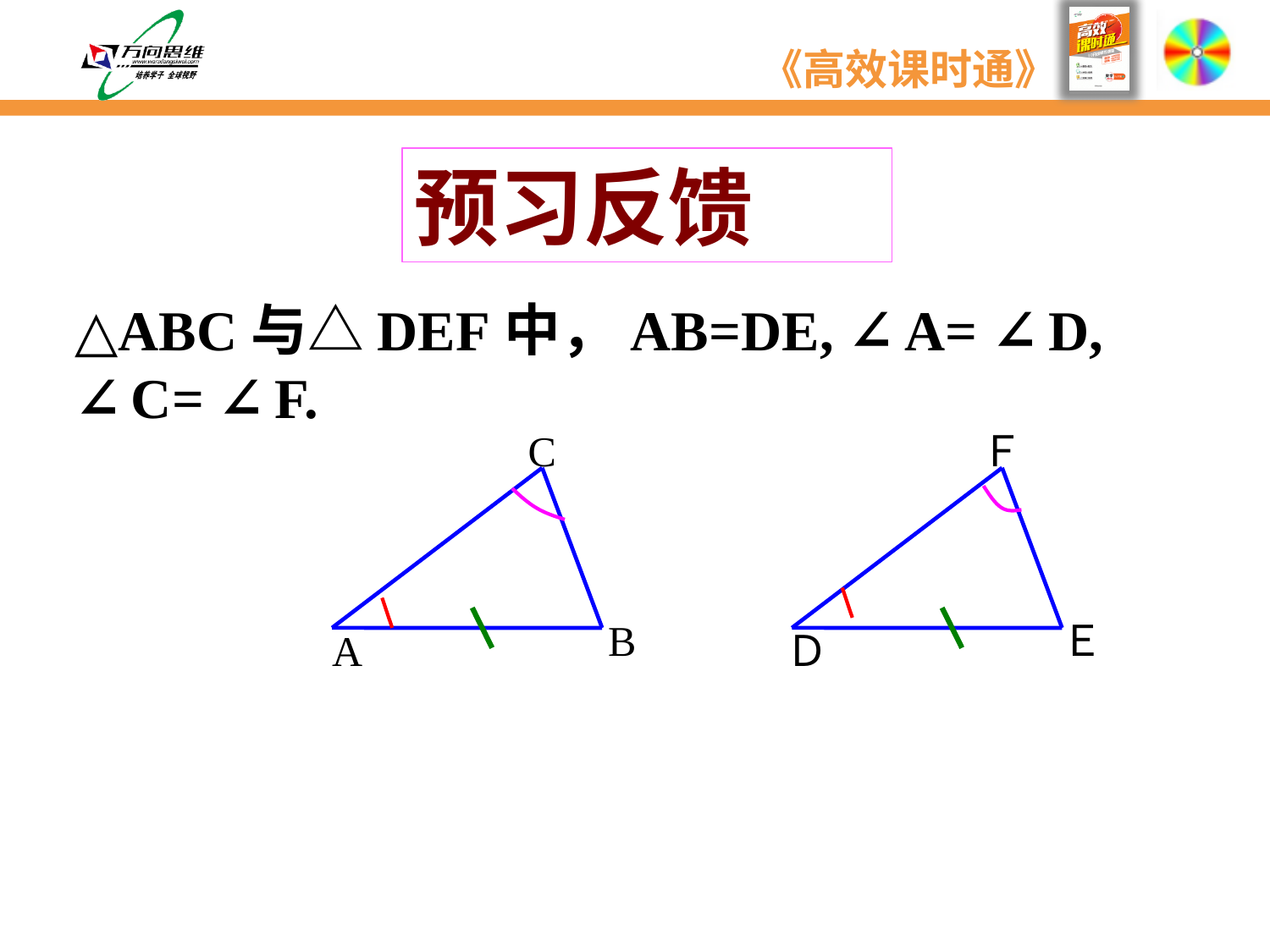

预习反馈
△ABC与△DEF中，AB=DE, ∠A= ∠D, ∠C= ∠F.
C

B
A
Ｆ

Ｅ
Ｄ